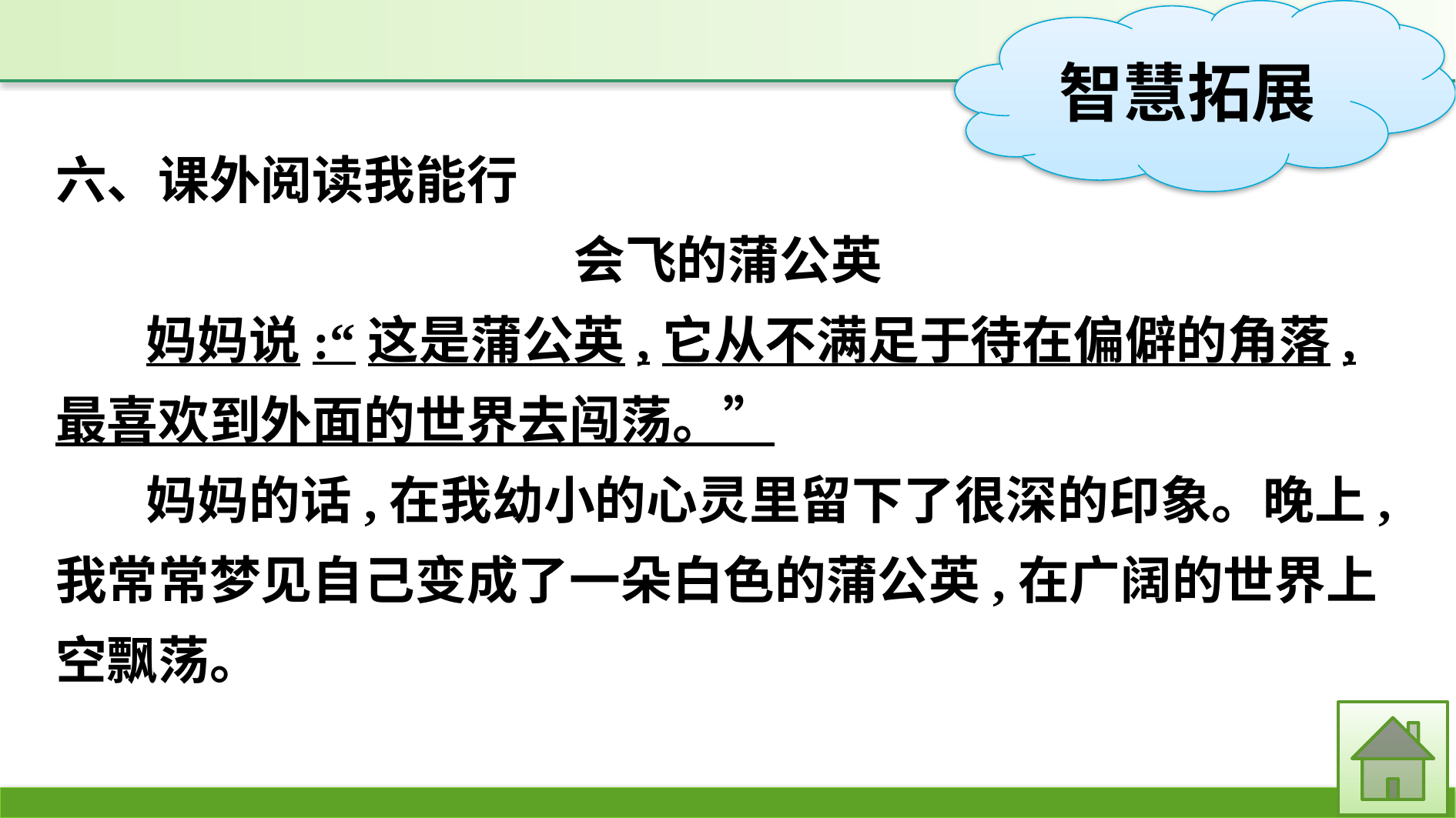

六、课外阅读我能行
会飞的蒲公英
妈妈说:“这是蒲公英,它从不满足于待在偏僻的角落,最喜欢到外面的世界去闯荡。”
妈妈的话,在我幼小的心灵里留下了很深的印象。晚上,我常常梦见自己变成了一朵白色的蒲公英,在广阔的世界上空飘荡。